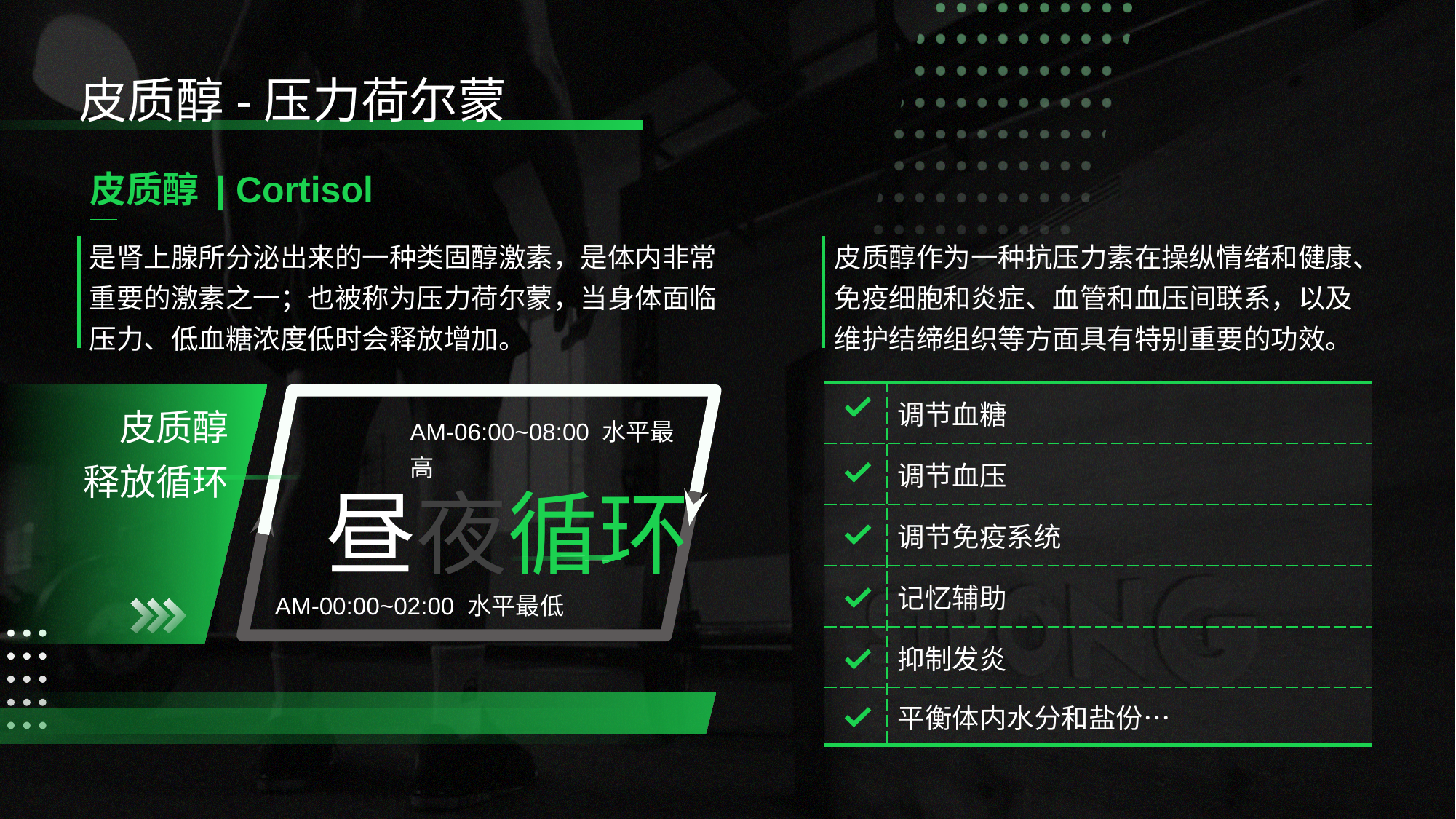

皮质醇-压力荷尔蒙
皮质醇 | Cortisol
是肾上腺所分泌出来的一种类固醇激素，是体内非常重要的激素之一；也被称为压力荷尔蒙，当身体面临压力、低血糖浓度低时会释放增加。
皮质醇作为一种抗压力素在操纵情绪和健康、免疫细胞和炎症、血管和血压间联系，以及维护结缔组织等方面具有特别重要的功效。

|  | 调节血糖 |
| --- | --- |
|  | 调节血压 |
|  | 调节免疫系统 |
|  | 记忆辅助 |
|  | 抑制发炎 |
|  | 平衡体内水分和盐份… |

皮质醇
释放循环

AM-06:00~08:00 水平最高
昼夜循环

AM-00:00~02:00 水平最低